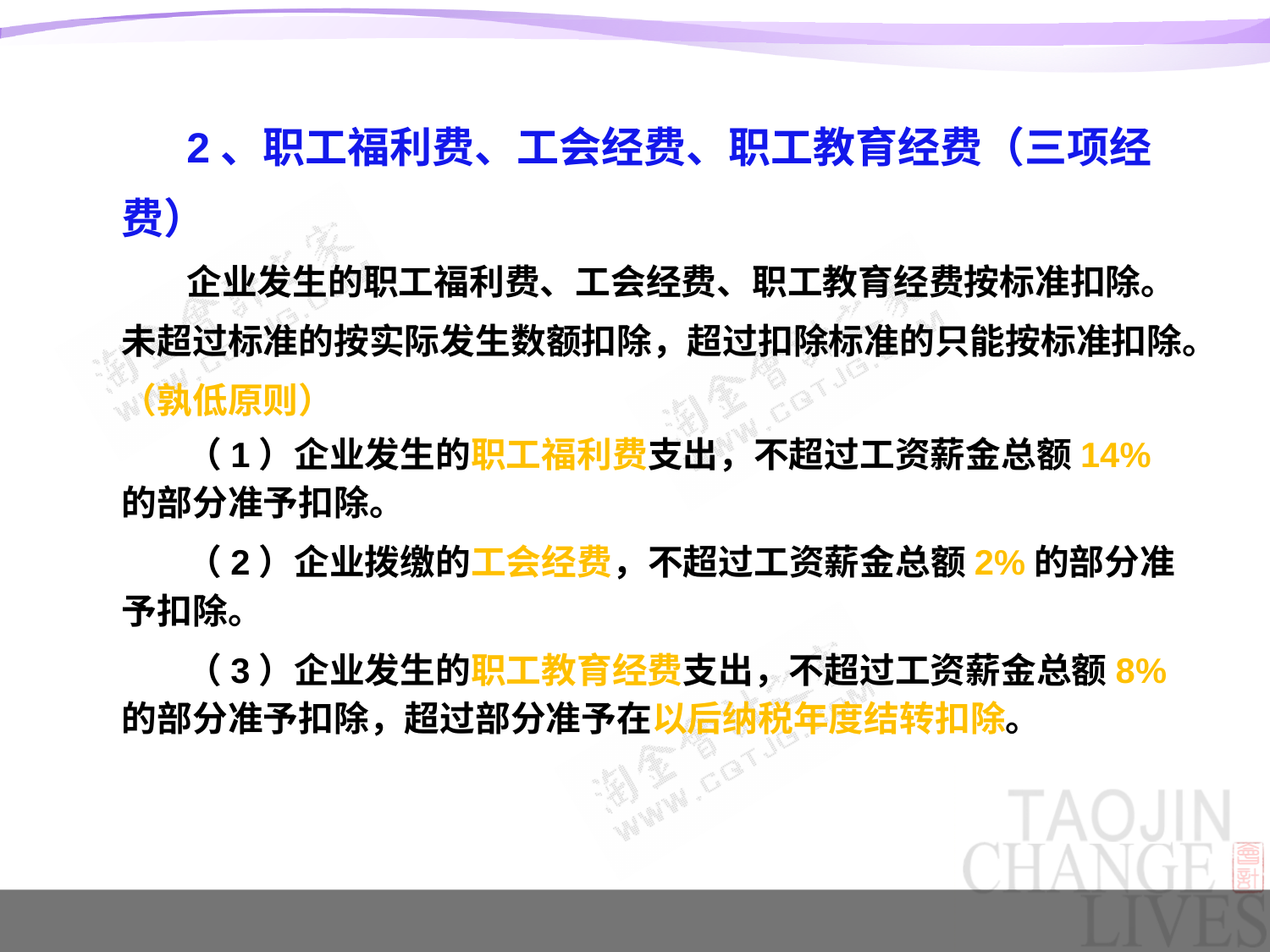

2、职工福利费、工会经费、职工教育经费（三项经费）
企业发生的职工福利费、工会经费、职工教育经费按标准扣除。未超过标准的按实际发生数额扣除，超过扣除标准的只能按标准扣除。（孰低原则）
（1）企业发生的职工福利费支出，不超过工资薪金总额14%的部分准予扣除。
（2）企业拨缴的工会经费，不超过工资薪金总额2%的部分准予扣除。
（3）企业发生的职工教育经费支出，不超过工资薪金总额8%的部分准予扣除，超过部分准予在以后纳税年度结转扣除。